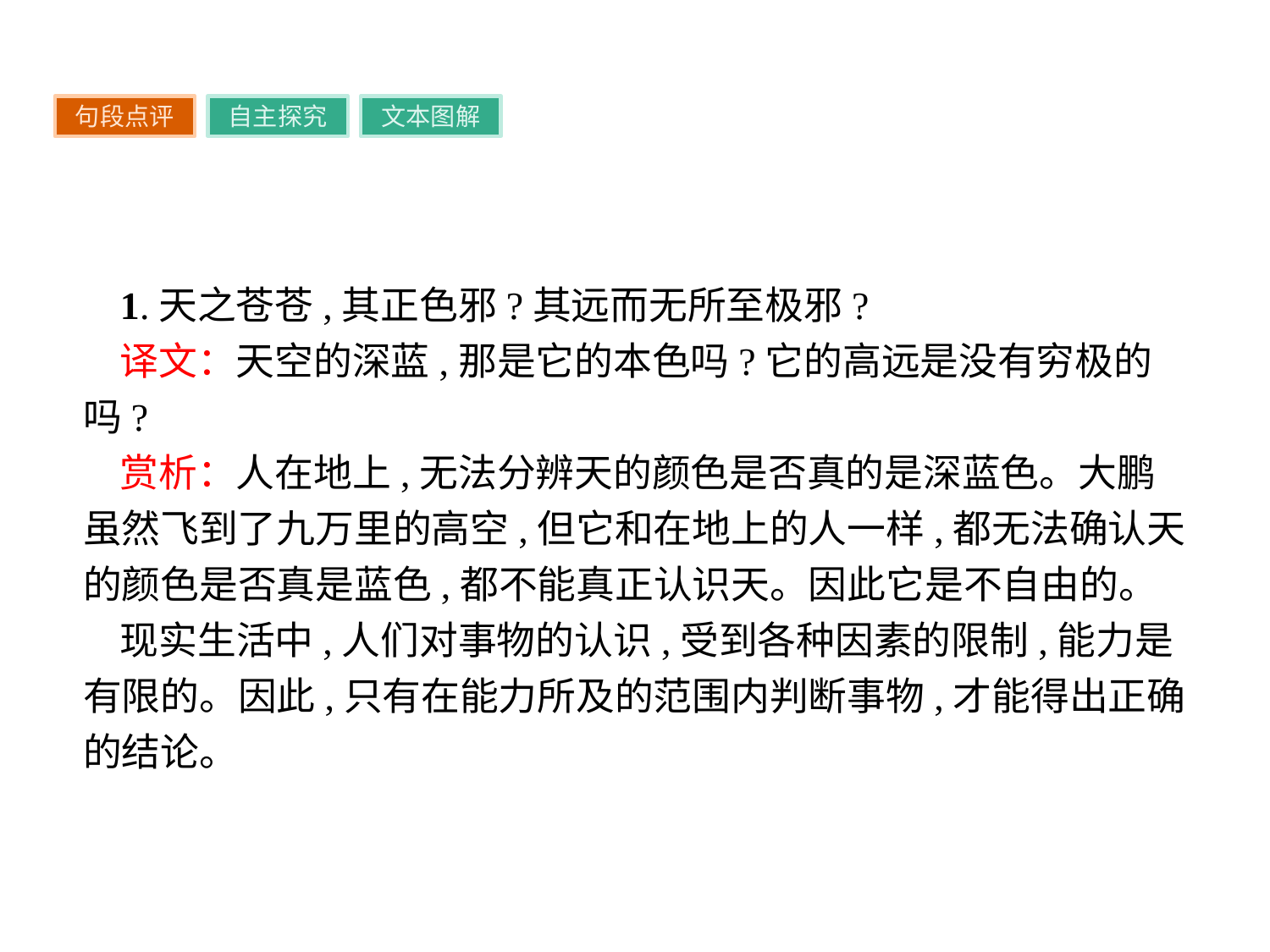

句段点评
自主探究
文本图解
1.天之苍苍,其正色邪?其远而无所至极邪?
译文：天空的深蓝,那是它的本色吗?它的高远是没有穷极的吗?
赏析：人在地上,无法分辨天的颜色是否真的是深蓝色。大鹏虽然飞到了九万里的高空,但它和在地上的人一样,都无法确认天的颜色是否真是蓝色,都不能真正认识天。因此它是不自由的。
现实生活中,人们对事物的认识,受到各种因素的限制,能力是有限的。因此,只有在能力所及的范围内判断事物,才能得出正确的结论。